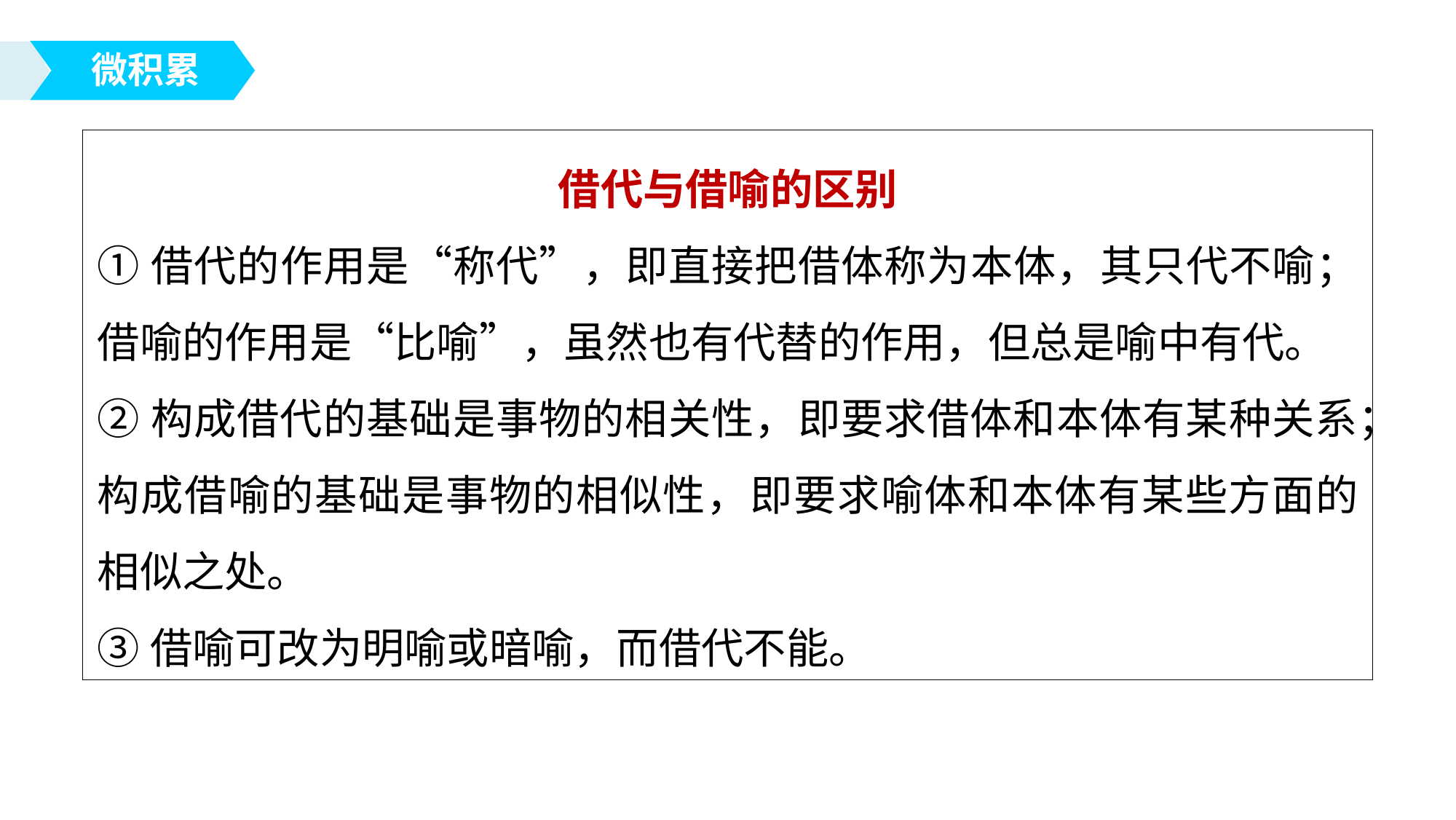

微积累

借代与借喻的区别
①借代的作用是“称代”，即直接把借体称为本体，其只代不喻；借喻的作用是“比喻”，虽然也有代替的作用，但总是喻中有代。
②构成借代的基础是事物的相关性，即要求借体和本体有某种关系；构成借喻的基础是事物的相似性，即要求喻体和本体有某些方面的相似之处。
③借喻可改为明喻或暗喻，而借代不能。